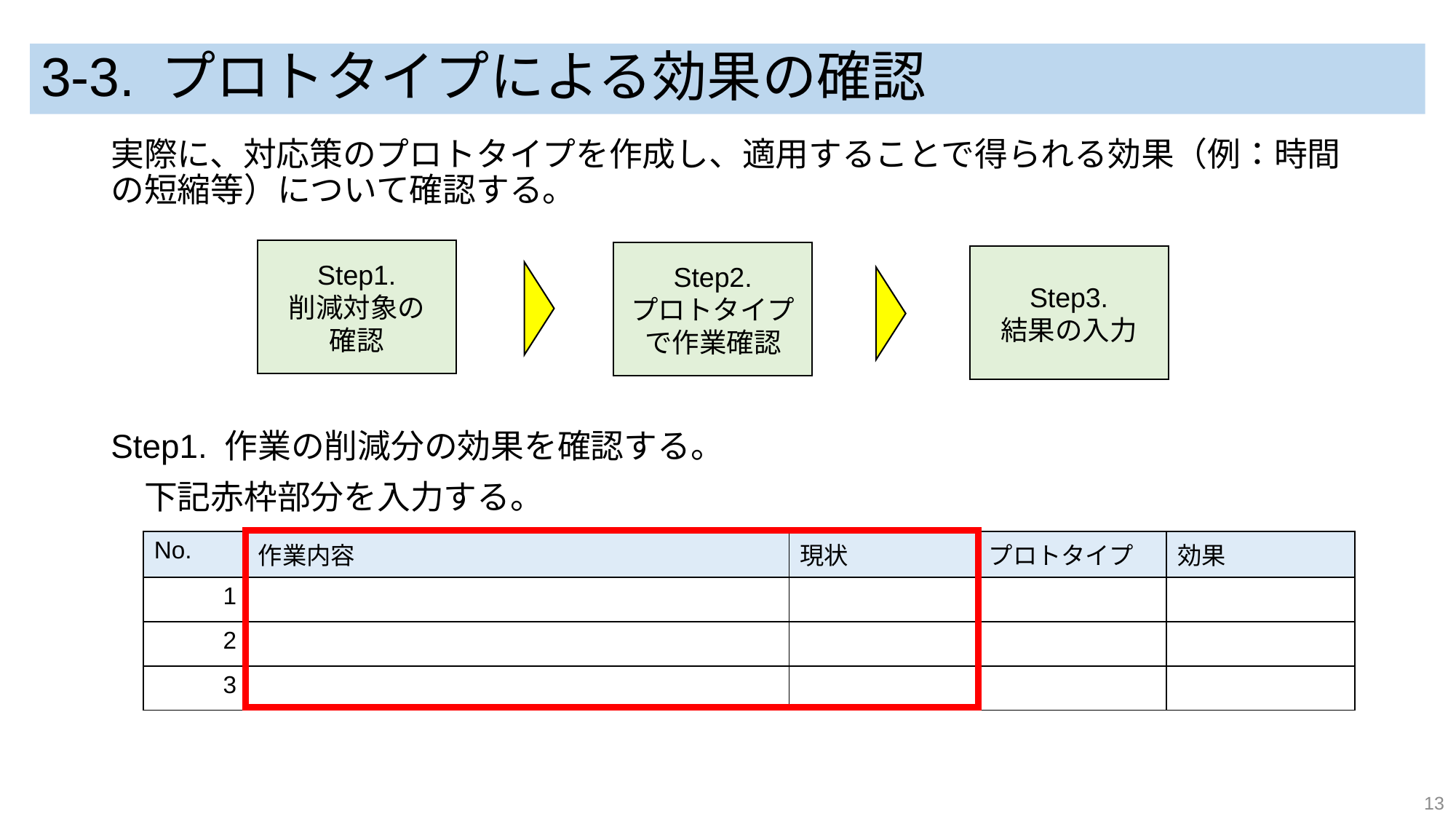

# 3-3. プロトタイプによる効果の確認
実際に、対応策のプロトタイプを作成し、適用することで得られる効果（例：時間の短縮等）について確認する。

Step1. 作業の削減分の効果を確認する。
　下記赤枠部分を入力する。

Step1.
削減対象の
確認
Step2.
プロトタイプで作業確認
Step3.
結果の入力

| No. | 作業内容 | 現状 | プロトタイプ | 効果 |
| --- | --- | --- | --- | --- |
| 1 |  |  |  |  |
| 2 |  |  |  |  |
| 3 |  |  |  |  |
13